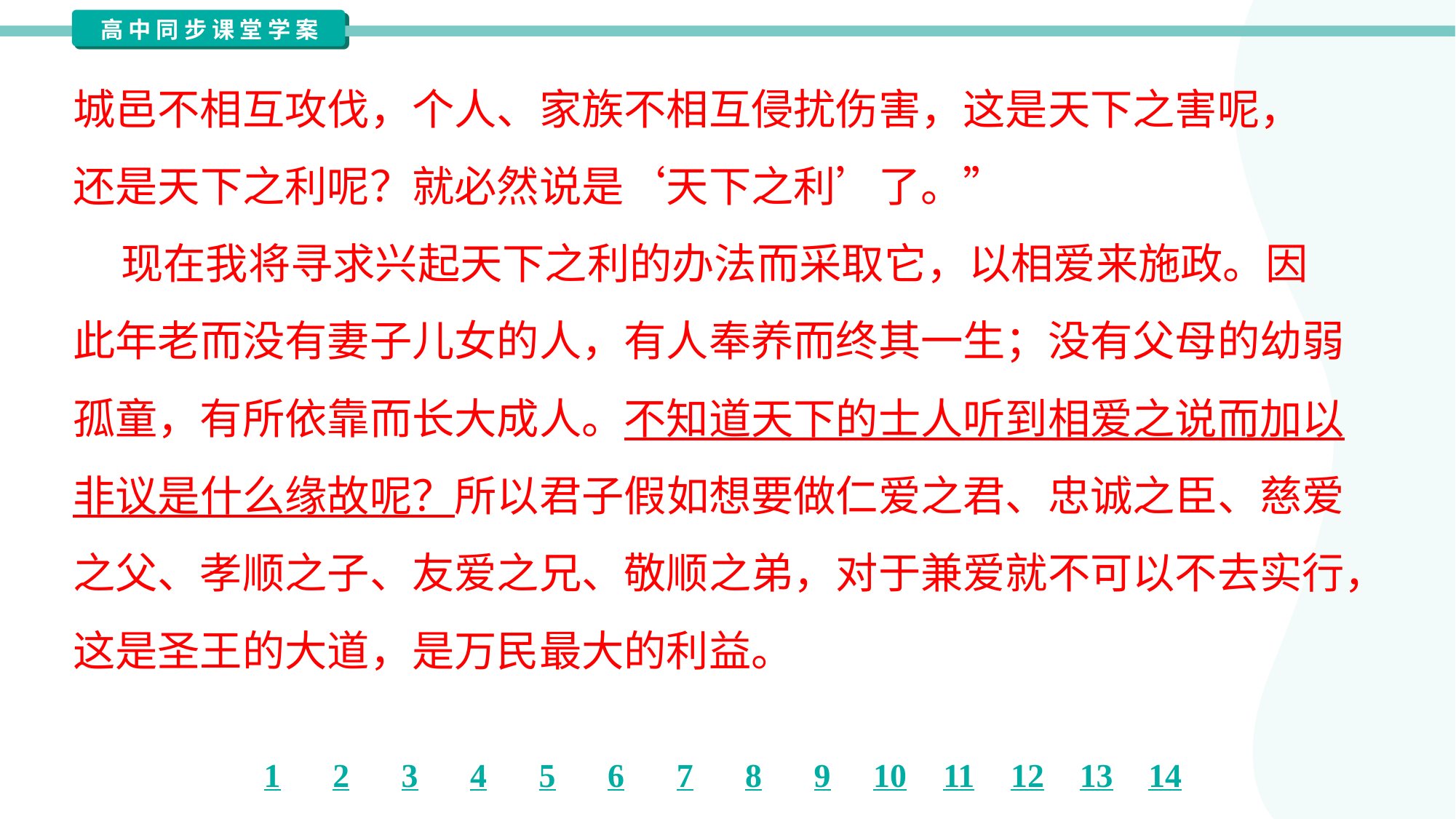

城邑不相互攻伐，个人、家族不相互侵扰伤害，这是天下之害呢，
还是天下之利呢？就必然说是‘天下之利’了。”
    现在我将寻求兴起天下之利的办法而采取它，以相爱来施政。因
此年老而没有妻子儿女的人，有人奉养而终其一生；没有父母的幼弱
孤童，有所依靠而长大成人。不知道天下的士人听到相爱之说而加以
非议是什么缘故呢？所以君子假如想要做仁爱之君、忠诚之臣、慈爱
之父、孝顺之子、友爱之兄、敬顺之弟，对于兼爱就不可以不去实行，
这是圣王的大道，是万民最大的利益。